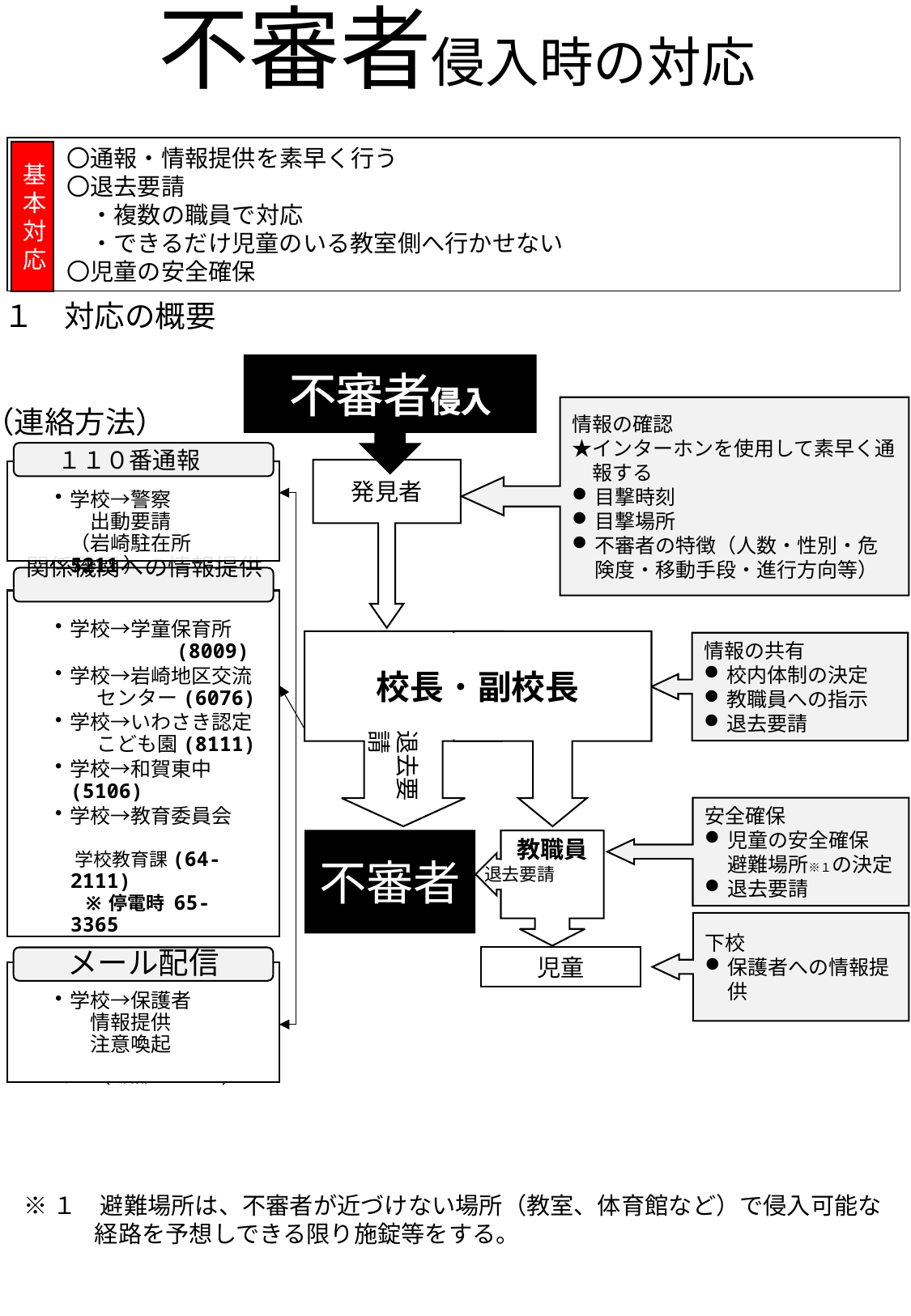

不審者侵入時の対応
　　〇通報・情報提供を素早く行う
　　〇退去要請
　　　・複数の職員で対応
　　　・できるだけ児童のいる教室側へ行かせない
　　〇児童の安全確保
基本対応
学校→警察
　出動要請
（岩崎駐在所 5211）

１１０番通報
１　対応の概要
不審者侵入
（連絡方法）
情報の確認
★インターホンを使用して素早く通
　報する
目撃時刻
目撃場所
不審者の特徴（人数・性別・危険度・移動手段・進行方向等）
発見者
学校→学童保育所
　　　　　(8009)
学校→岩崎地区交流
      センター(6076)
学校→いわさき認定
      こども園(8111)
学校→和賀東中(5106)
学校→教育委員会　　
 学校教育課(64-2111)
 ※停電時 65-3365
学校→スクールガードリーダー(渡部××××××)
関係機関への情報提供
校長
副校長
校長
副校長
情報の共有
校内体制の決定
教職員への指示
退去要請
校長・副校長
退去要請
安全確保
児童の安全確保
避難場所※１の決定
退去要請
教職員
不審者

退去要請

下校
保護者への情報提供
児童

メール配信

学校→保護者
　情報提供
　注意喚起
※１　避難場所は、不審者が近づけない場所（教室、体育館など）で侵入可能な
　　　経路を予想しできる限り施錠等をする。